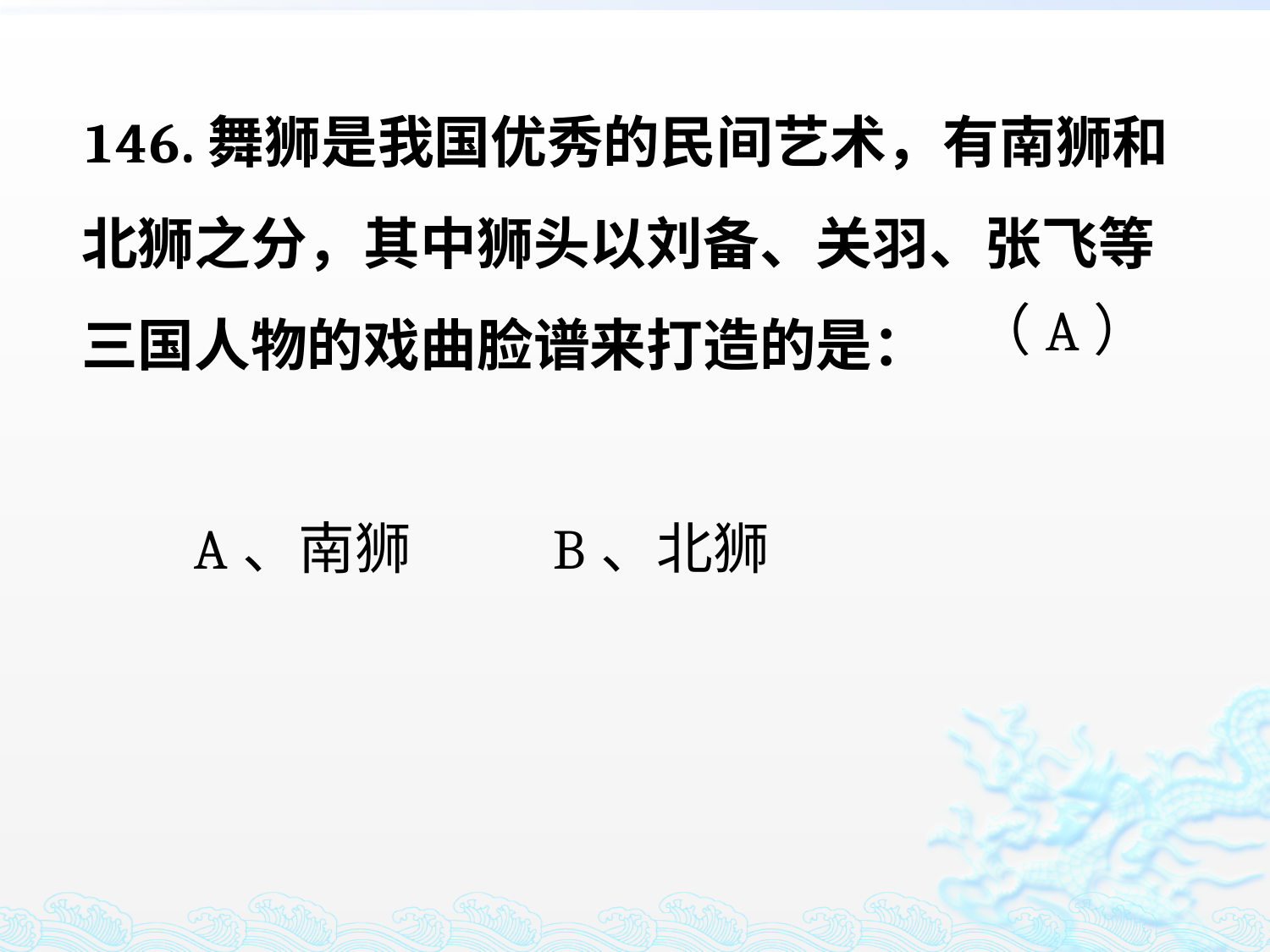

146.舞狮是我国优秀的民间艺术，有南狮和北狮之分，其中狮头以刘备、关羽、张飞等三国人物的戏曲脸谱来打造的是：

         A、南狮          B、北狮
（A）